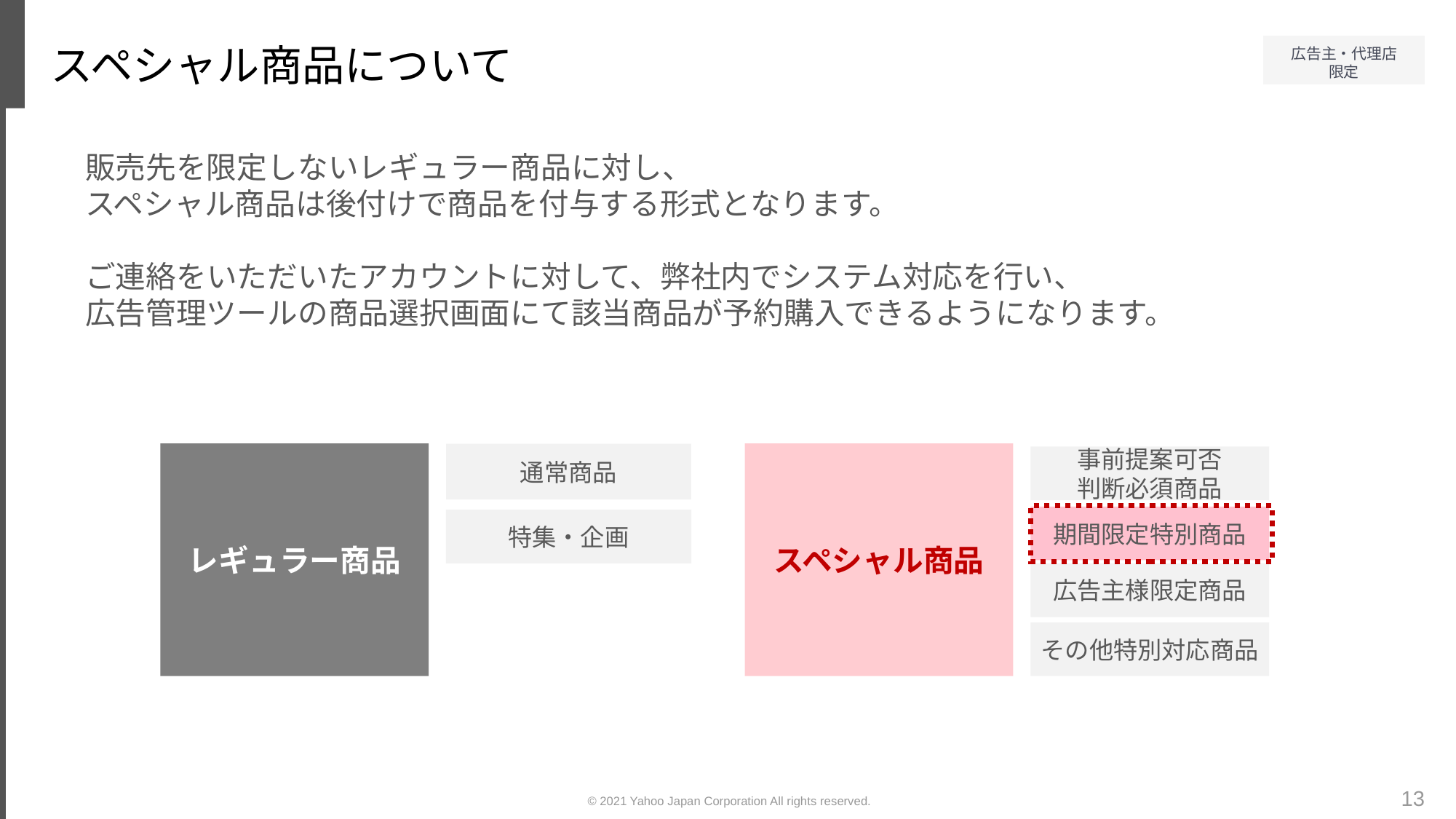

スペシャル商品について
販売先を限定しないレギュラー商品に対し、
スペシャル商品は後付けで商品を付与する形式となります。

ご連絡をいただいたアカウントに対して、弊社内でシステム対応を行い、
広告管理ツールの商品選択画面にて該当商品が予約購入できるようになります。
レギュラー商品
スペシャル商品
通常商品
事前提案可否
判断必須商品

期間限定特別商品
特集・企画
広告主様限定商品
その他特別対応商品
13